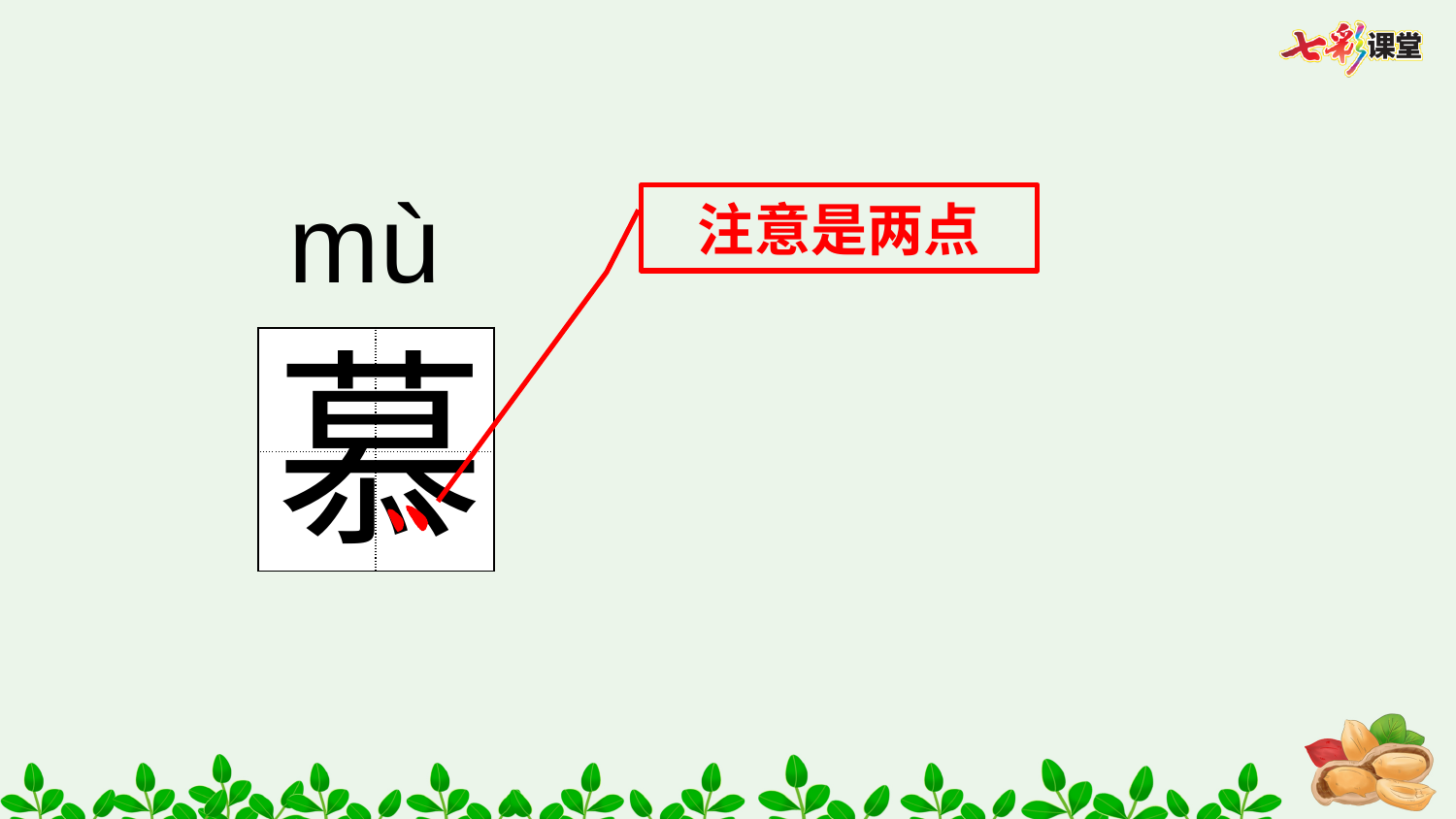

mù
注意是两点
慕
|  |  |
| --- | --- |
|  |  |